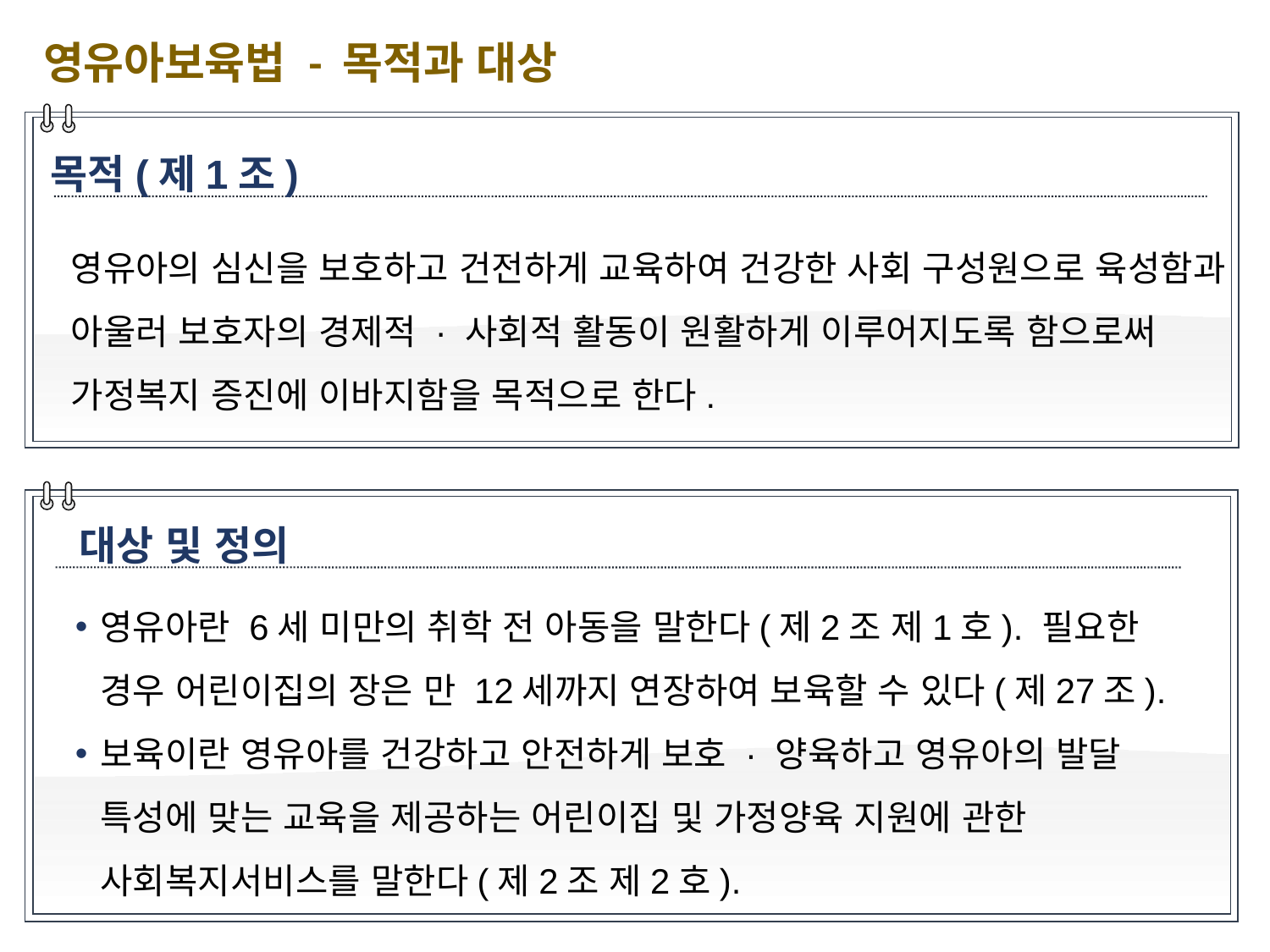

영유아보육법 - 목적과 대상

목적(제1조)

영유아의 심신을 보호하고 건전하게 교육하여 건강한 사회 구성원으로 육성함과 아울러 보호자의 경제적 · 사회적 활동이 원활하게 이루어지도록 함으로써 가정복지 증진에 이바지함을 목적으로 한다.

대상 및 정의

영유아란 6세 미만의 취학 전 아동을 말한다(제2조 제1호). 필요한 경우 어린이집의 장은 만 12세까지 연장하여 보육할 수 있다(제27조).
보육이란 영유아를 건강하고 안전하게 보호 · 양육하고 영유아의 발달 특성에 맞는 교육을 제공하는 어린이집 및 가정양육 지원에 관한 사회복지서비스를 말한다(제2조 제2호).